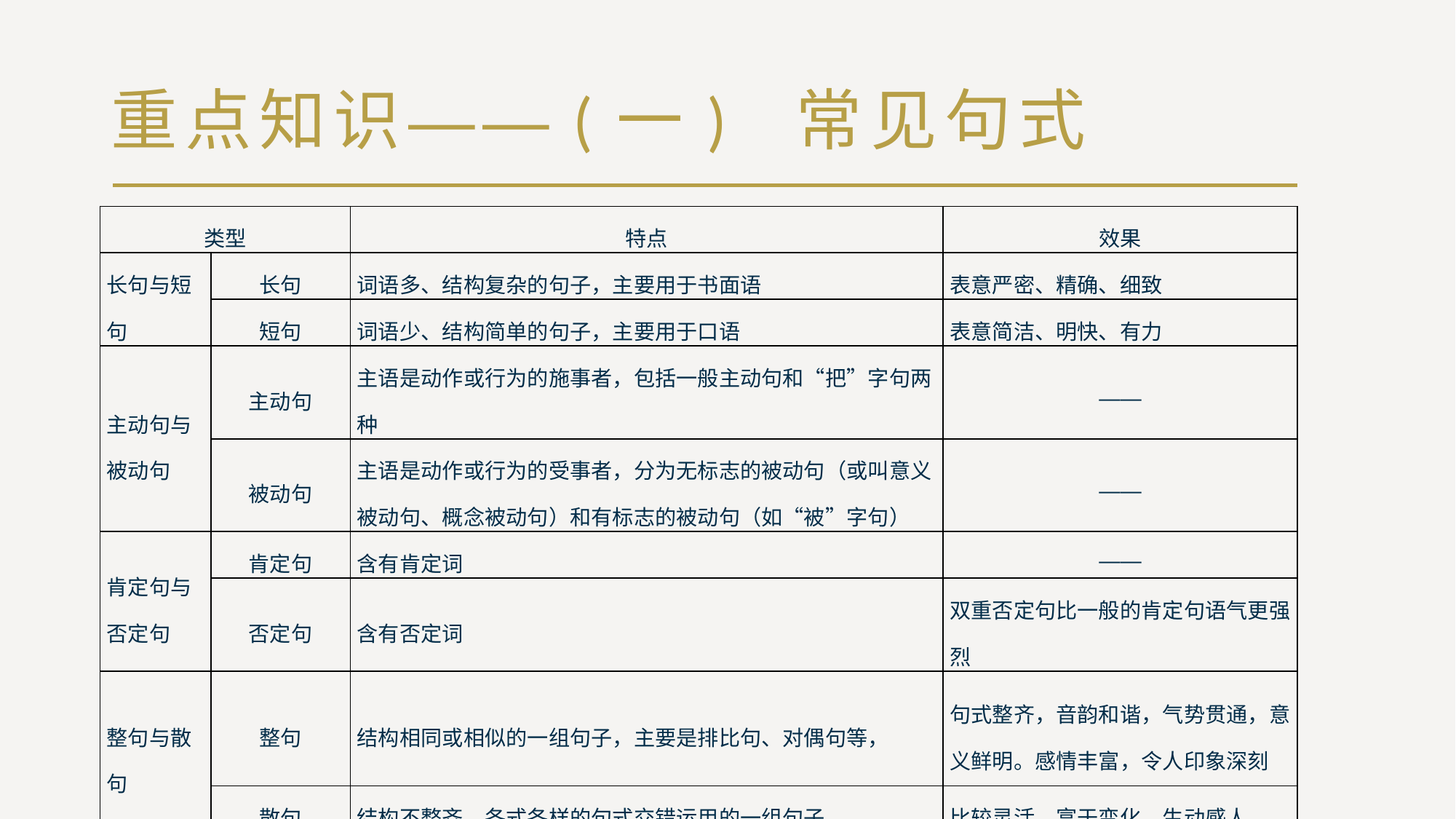

# 重点知识——(一)  常见句式
| 类型 |  | 特点 | 效果 |
| --- | --- | --- | --- |
| 长句与短句 | 长句 | 词语多、结构复杂的句子，主要用于书面语 | 表意严密、精确、细致 |
|  | 短句 | 词语少、结构简单的句子，主要用于口语 | 表意简洁、明快、有力 |
| 主动句与被动句 | 主动句 | 主语是动作或行为的施事者，包括一般主动句和“把”字句两种 | —— |
|  | 被动句 | 主语是动作或行为的受事者，分为无标志的被动句（或叫意义被动句、概念被动句）和有标志的被动句（如“被”字句） | —— |
| 肯定句与否定句 | 肯定句 | 含有肯定词 | —— |
|  | 否定句 | 含有否定词 | 双重否定句比一般的肯定句语气更强烈 |
| 整句与散句 | 整句 | 结构相同或相似的一组句子，主要是排比句、对偶句等， | 句式整齐，音韵和谐，气势贯通，意义鲜明。感情丰富，令人印象深刻 |
|  | 散句 | 结构不整齐、各式各样的句式交错运用的一组句子 | 比较灵活，富于变化，生动感人 |